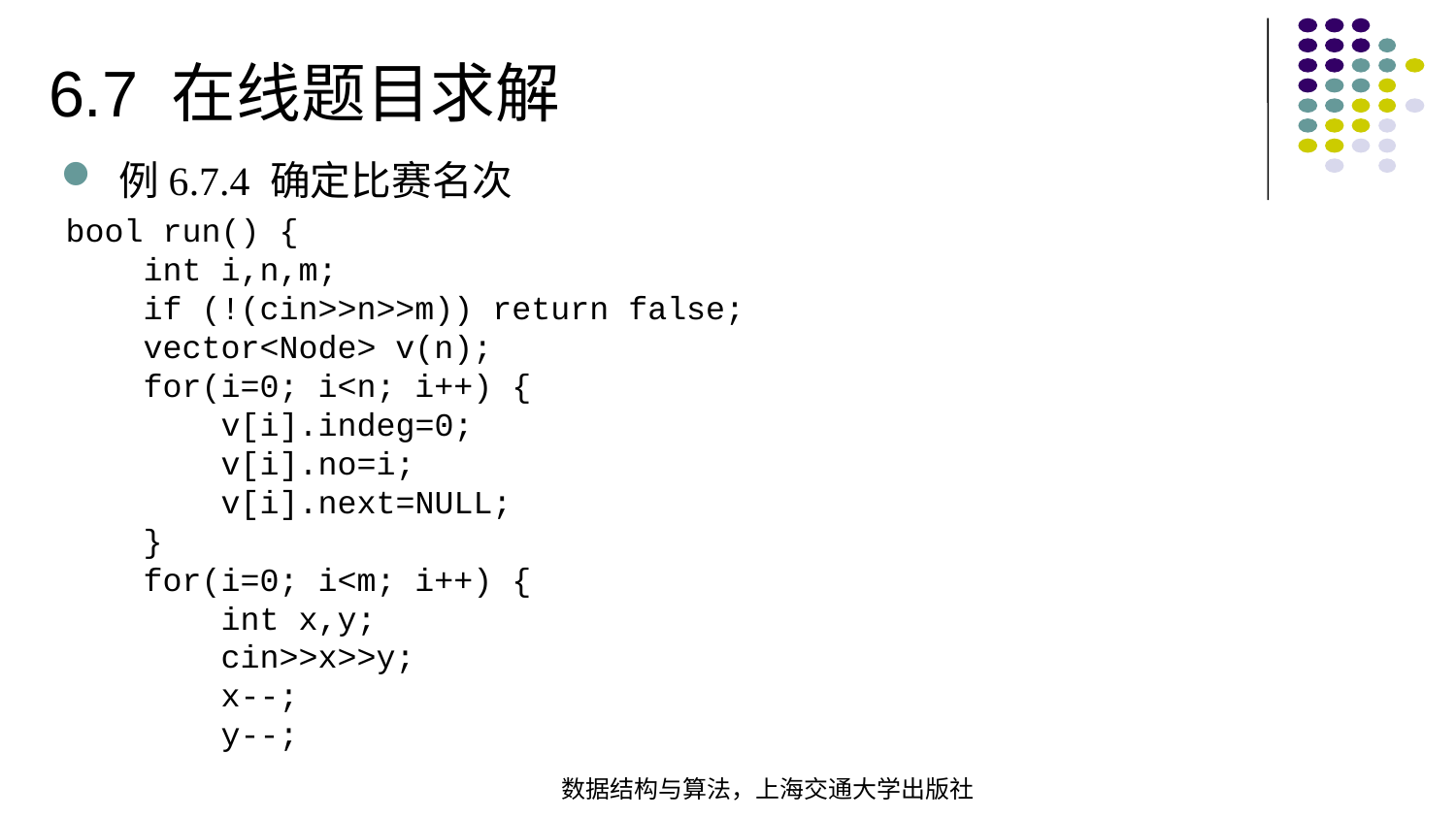

6.7 在线题目求解
例6.7.4 确定比赛名次
bool run() {    int i,n,m;    if (!(cin>>n>>m)) return false;    vector<Node> v(n);    for(i=0; i<n; i++) {        v[i].indeg=0;        v[i].no=i;        v[i].next=NULL;    }     for(i=0; i<m; i++) {        int x,y;        cin>>x>>y;        x--;        y--;